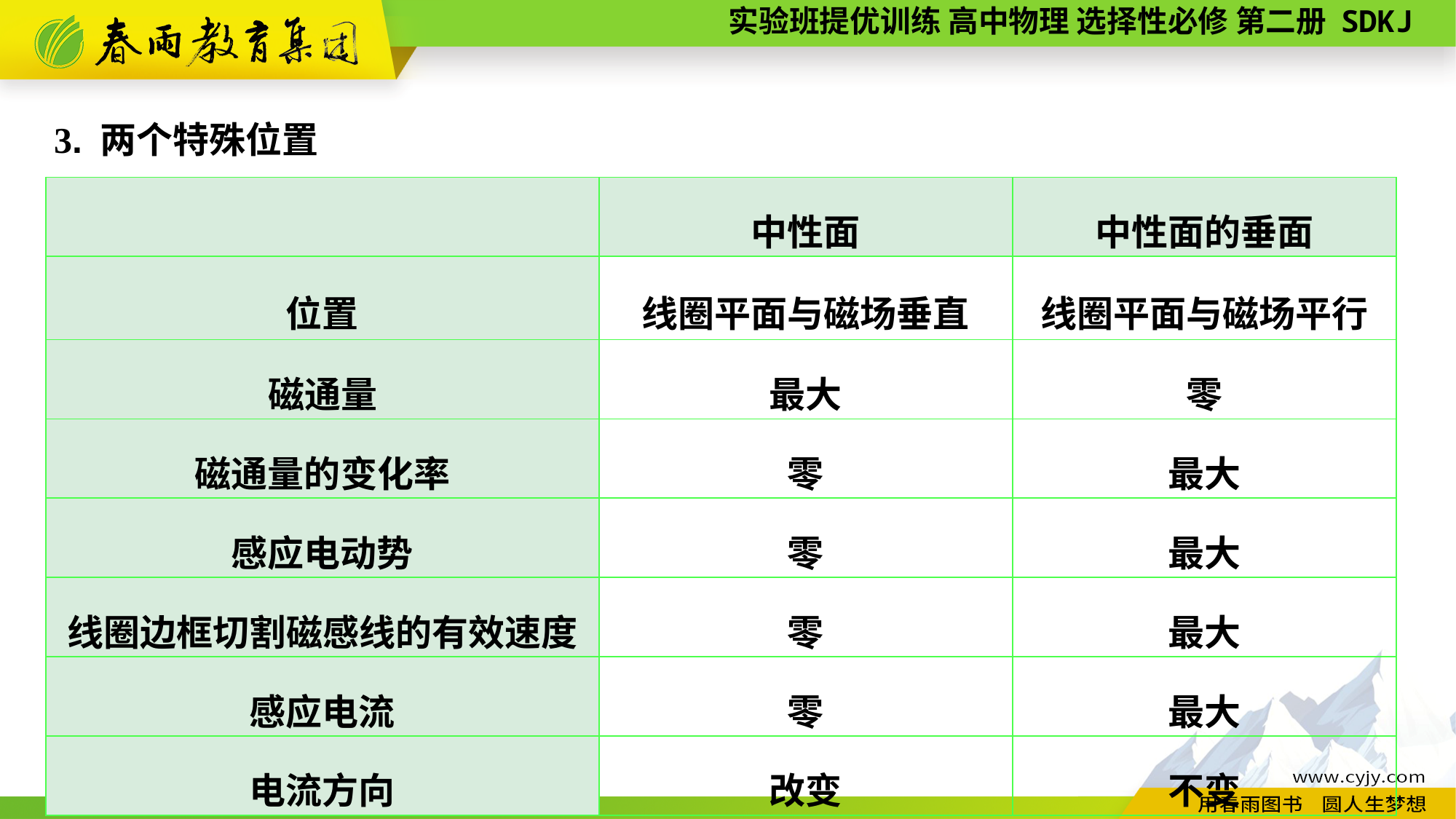

3. 两个特殊位置
|  | 中性面 | 中性面的垂面 |
| --- | --- | --- |
| 位置 | 线圈平面与磁场垂直 | 线圈平面与磁场平行 |
| 磁通量 | 最大 | 零 |
| 磁通量的变化率 | 零 | 最大 |
| 感应电动势 | 零 | 最大 |
| 线圈边框切割磁感线的有效速度 | 零 | 最大 |
| 感应电流 | 零 | 最大 |
| 电流方向 | 改变 | 不变 |